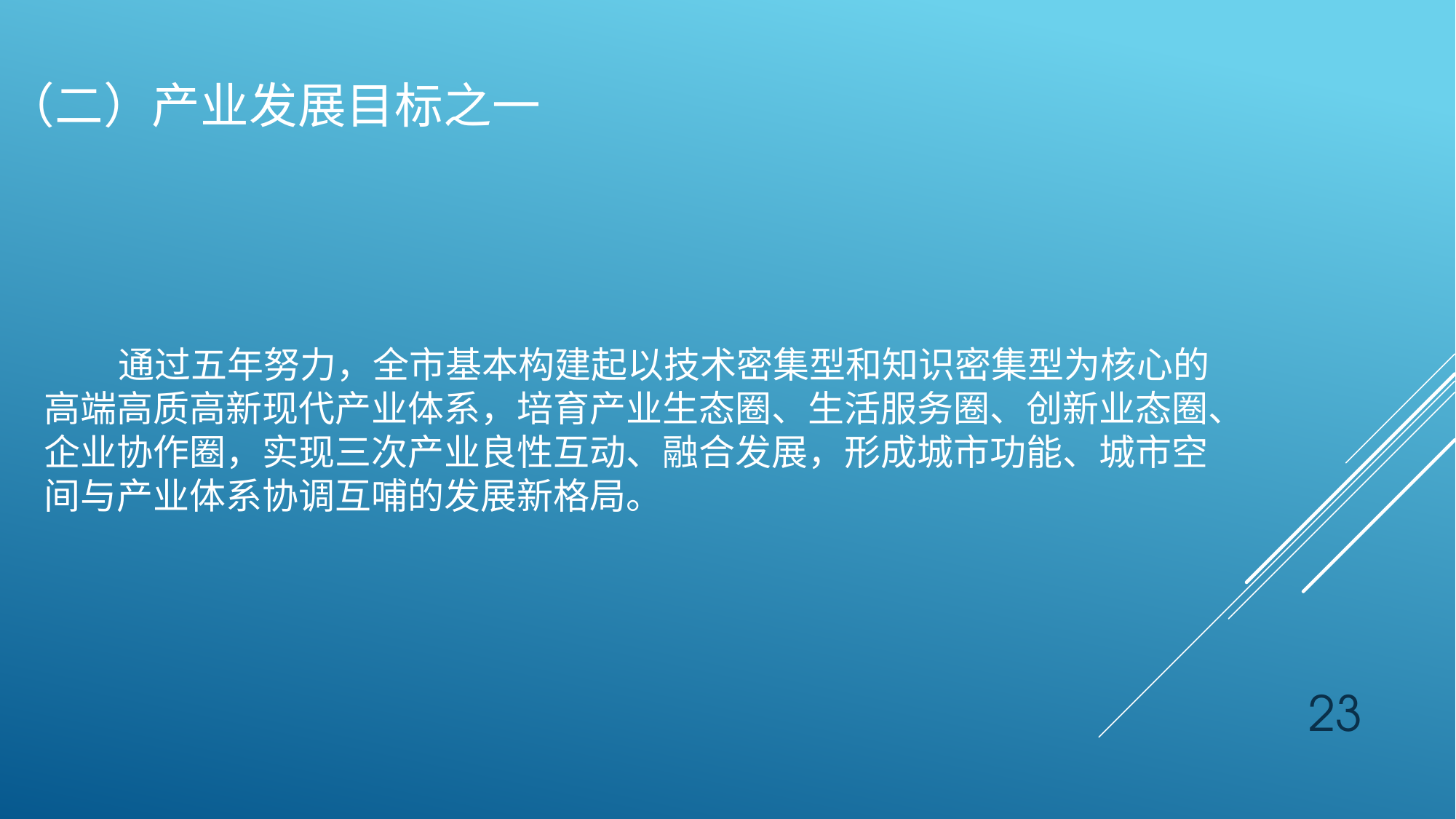

# （二）产业发展目标之一
        通过五年努力，全市基本构建起以技术密集型和知识密集型为核心的高端高质高新现代产业体系，培育产业生态圈、生活服务圈、创新业态圈、企业协作圈，实现三次产业良性互动、融合发展，形成城市功能、城市空间与产业体系协调互哺的发展新格局。
23